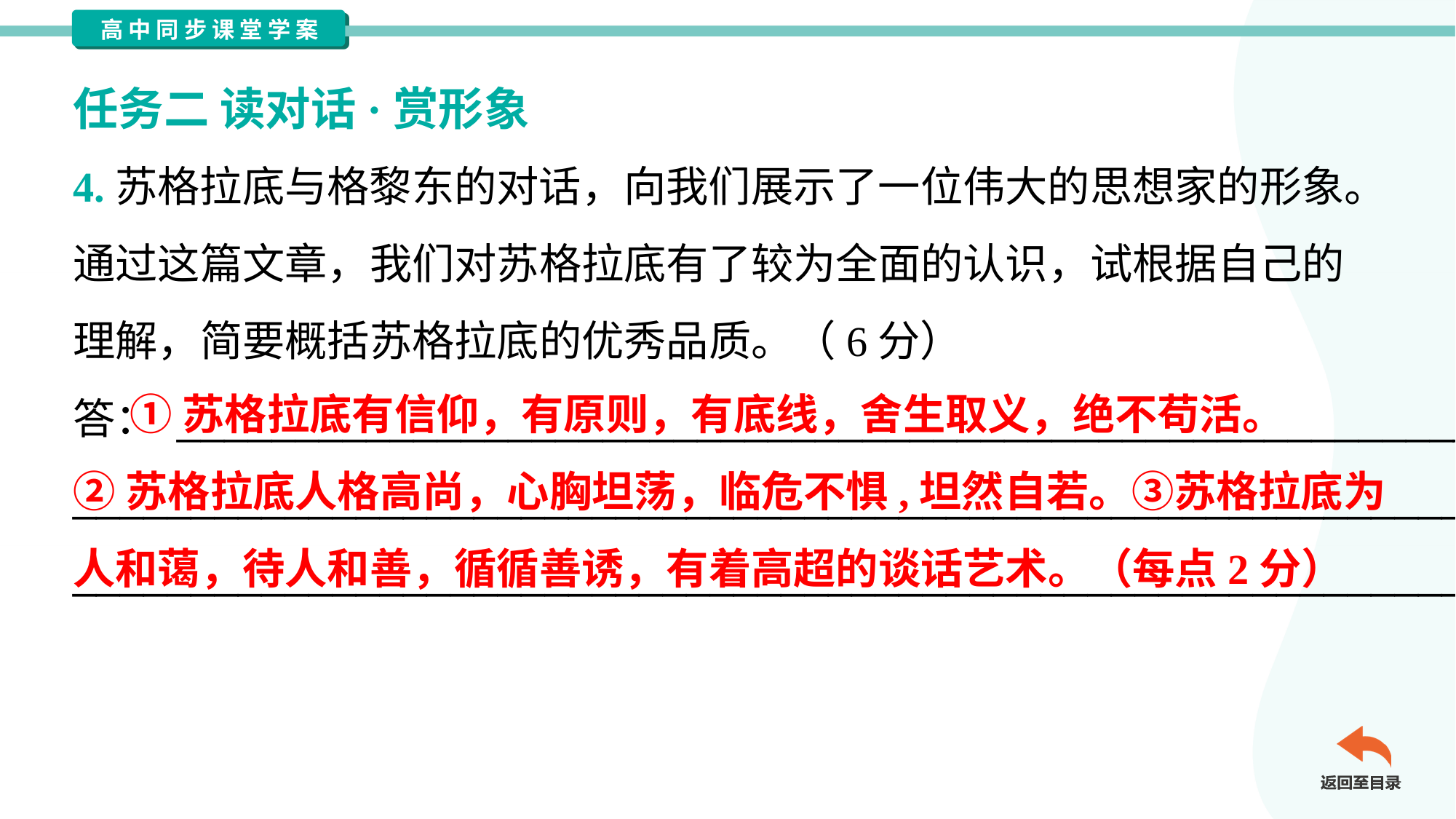

任务二 读对话·赏形象
4.苏格拉底与格黎东的对话，向我们展示了一位伟大的思想家的形象。
通过这篇文章，我们对苏格拉底有了较为全面的认识，试根据自己的
理解，简要概括苏格拉底的优秀品质。（6分）
答： ________________________________________________________
_____________________________________________________________
_____________________________________________________________
      ①苏格拉底有信仰，有原则，有底线，舍生取义，绝不苟活。
②苏格拉底人格高尚，心胸坦荡，临危不惧,坦然自若。③苏格拉底为
人和蔼，待人和善，循循善诱，有着高超的谈话艺术。（每点2分）